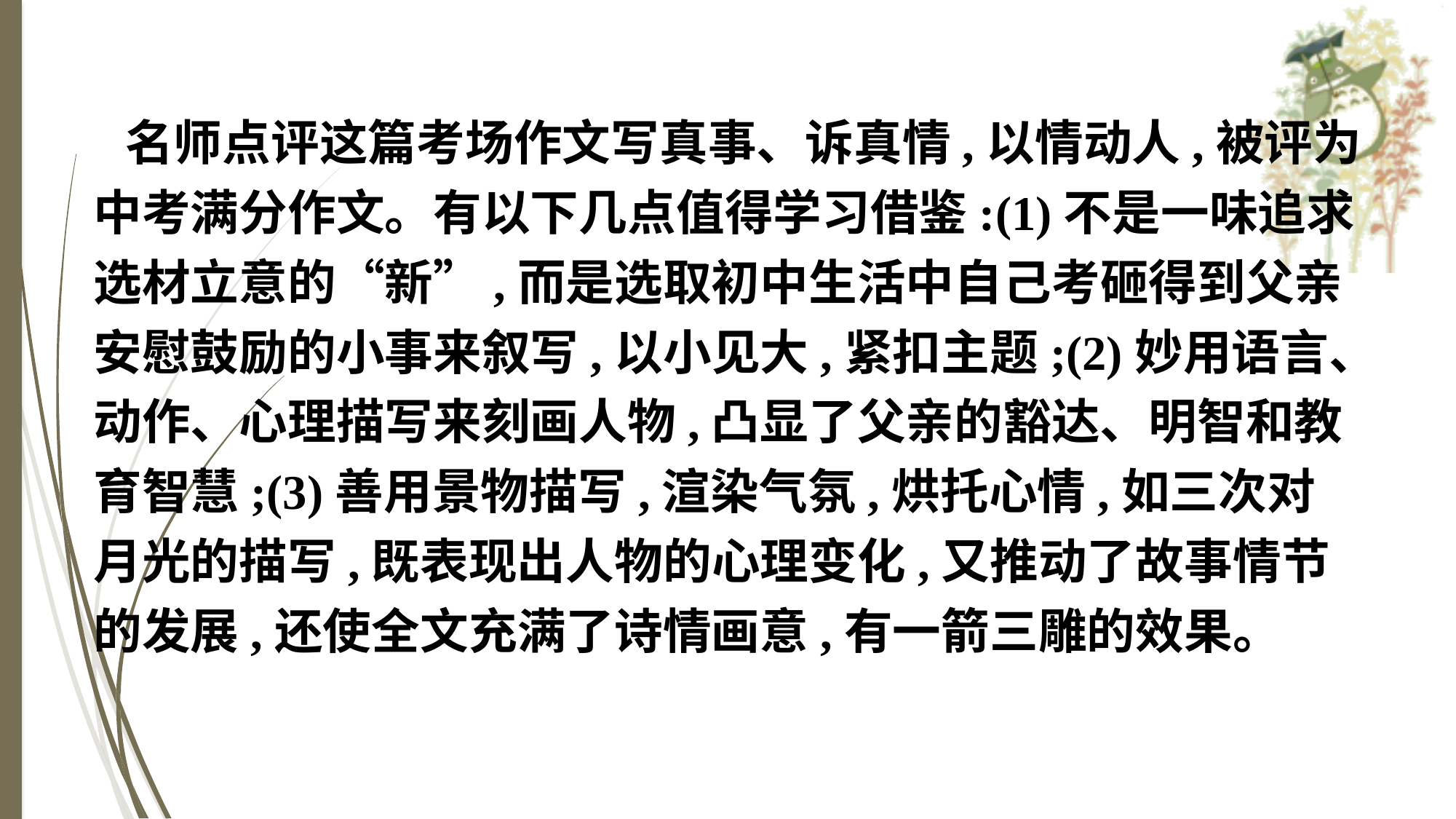

名师点评这篇考场作文写真事、诉真情,以情动人,被评为中考满分作文。有以下几点值得学习借鉴:(1)不是一味追求选材立意的“新”,而是选取初中生活中自己考砸得到父亲安慰鼓励的小事来叙写,以小见大,紧扣主题;(2)妙用语言、动作、心理描写来刻画人物,凸显了父亲的豁达、明智和教育智慧;(3)善用景物描写,渲染气氛,烘托心情,如三次对月光的描写,既表现出人物的心理变化,又推动了故事情节的发展,还使全文充满了诗情画意,有一箭三雕的效果。